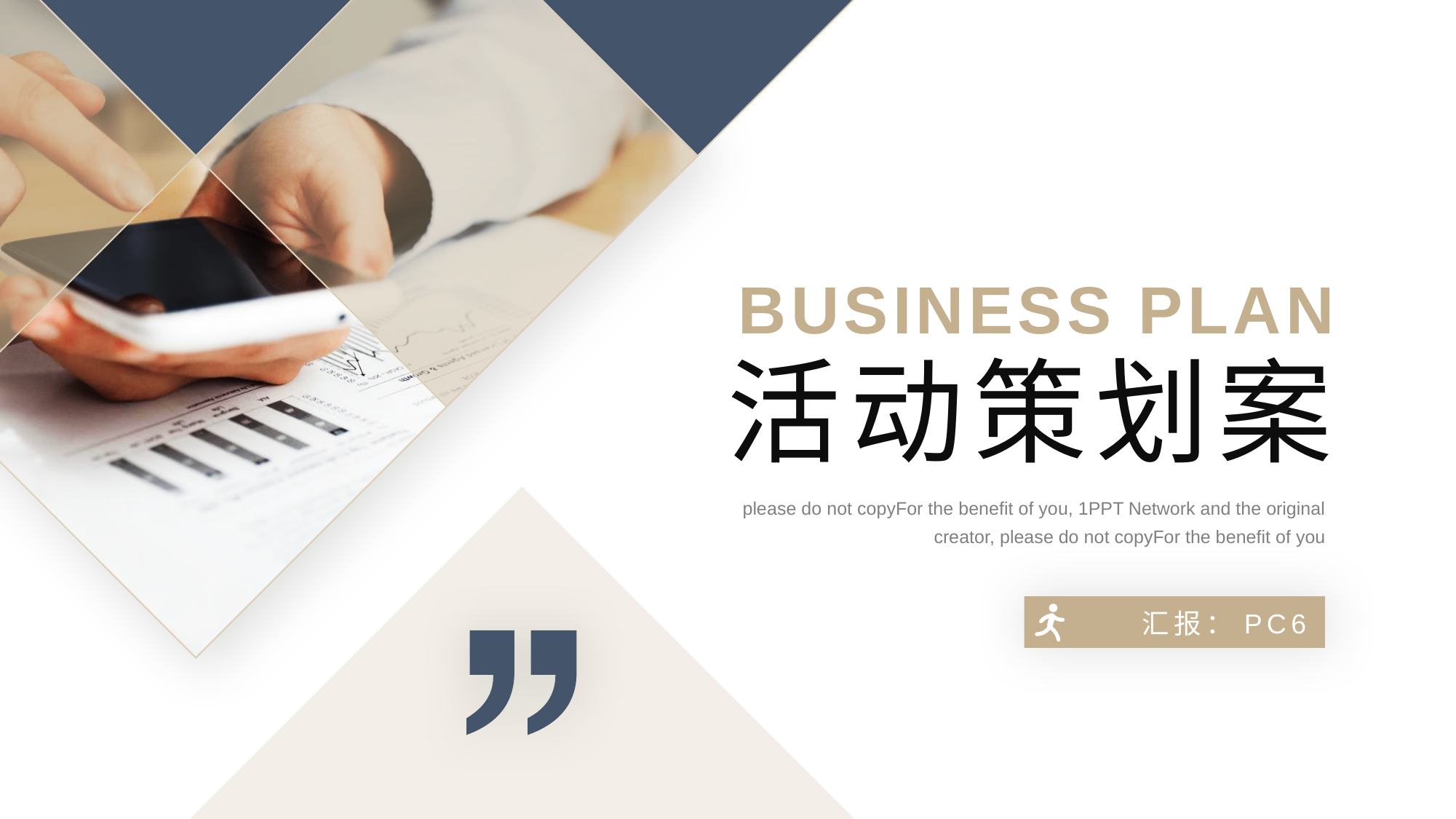

BUSINESS PLAN
活动策划案
please do not copyFor the benefit of you, 1PPT Network and the original creator, please do not copyFor the benefit of you

汇报：PC6